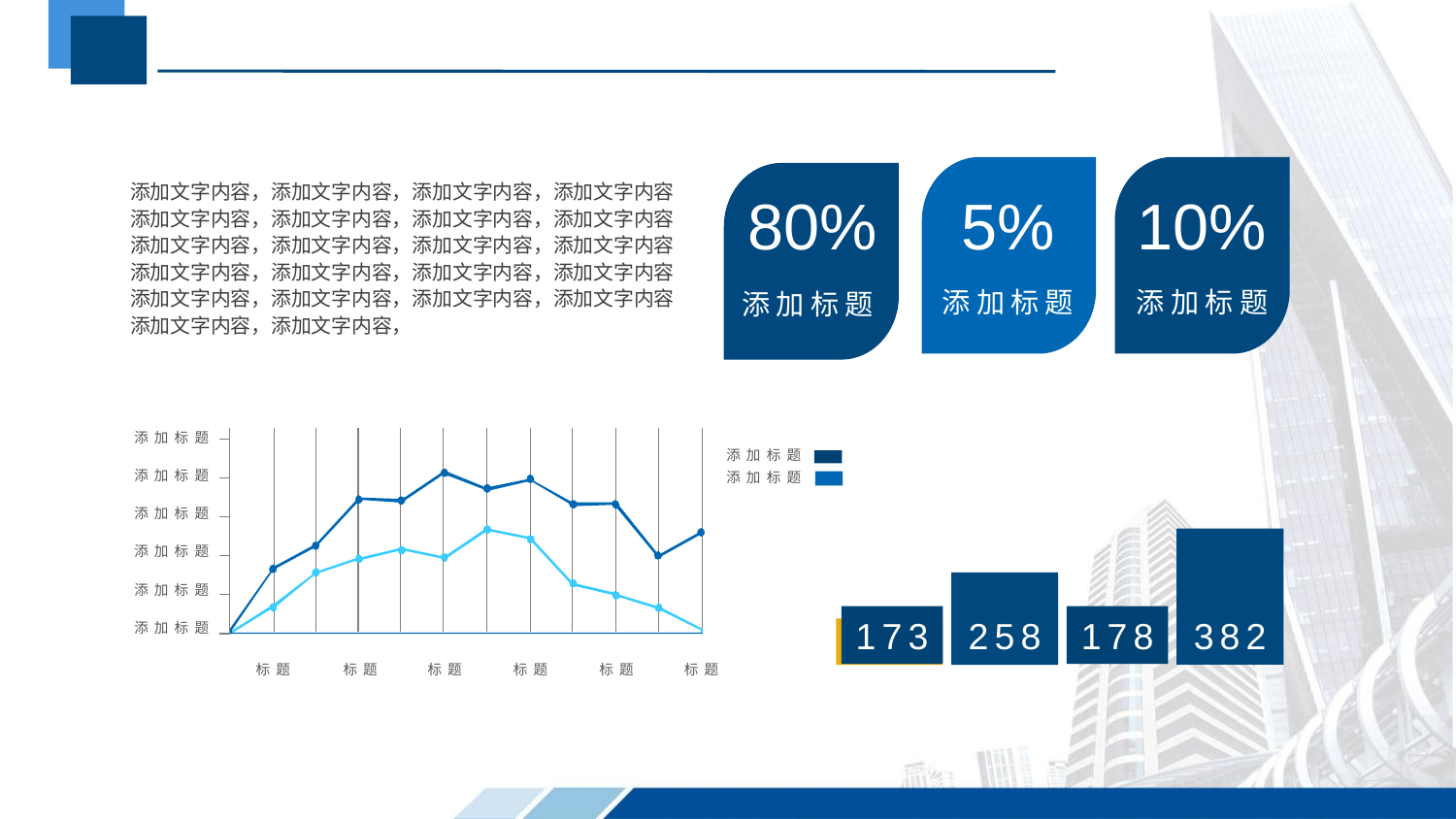

#

5%
添加标题

10%
添加标题

80%
添加标题
添加文字内容，添加文字内容，添加文字内容，添加文字内容添加文字内容，添加文字内容，添加文字内容，添加文字内容添加文字内容，添加文字内容，添加文字内容，添加文字内容添加文字内容，添加文字内容，添加文字内容，添加文字内容添加文字内容，添加文字内容，添加文字内容，添加文字内容添加文字内容，添加文字内容，
添加标题
添加标题

添加标题

添加标题
添加标题
添加标题
标题
标题
标题
标题
标题
标题
添加标题

添加标题

382

258
173

178